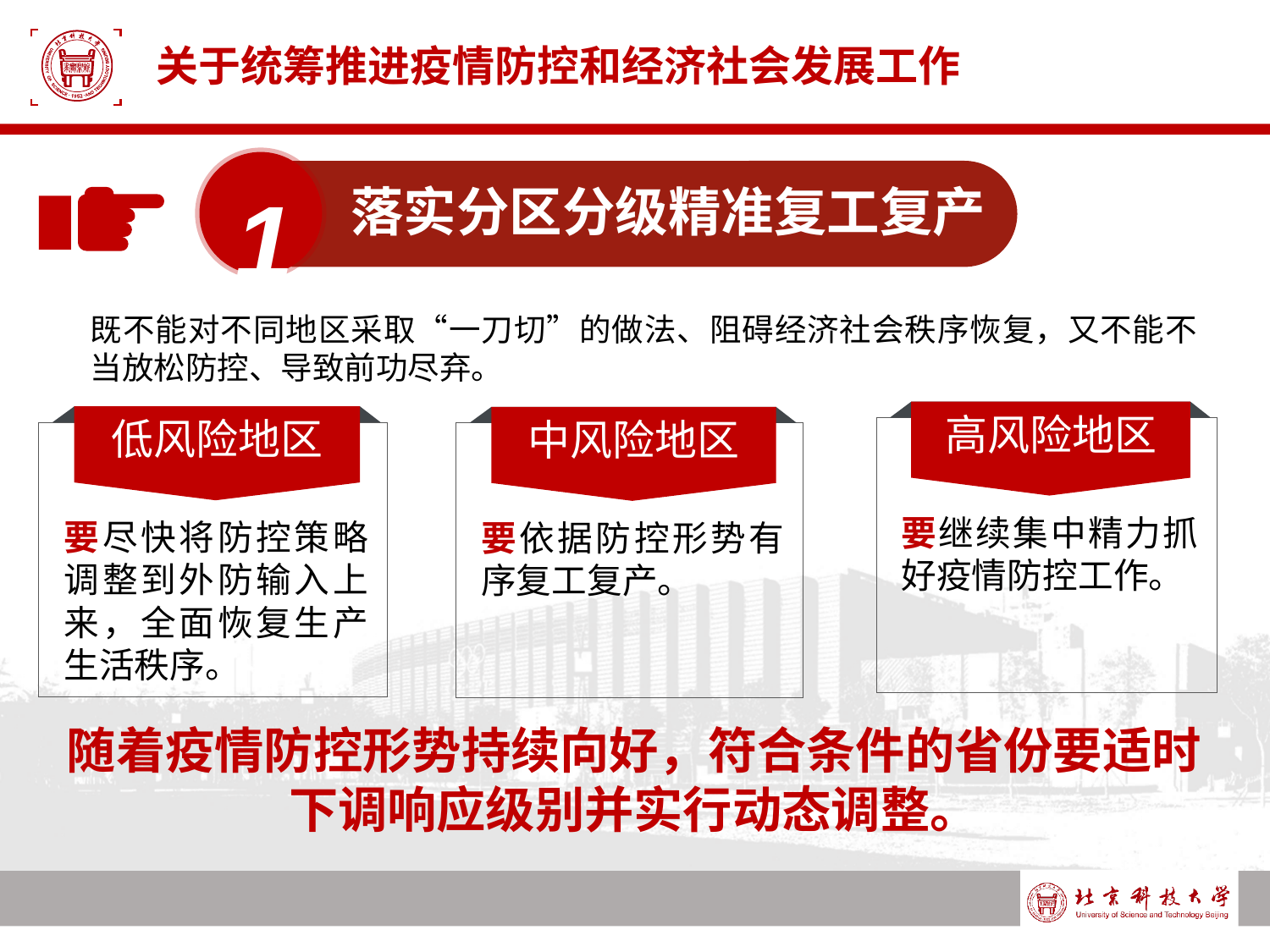

# 关于统筹推进疫情防控和经济社会发展工作
1

落实分区分级精准复工复产

既不能对不同地区采取“一刀切”的做法、阻碍经济社会秩序恢复，又不能不当放松防控、导致前功尽弃。

高风险地区

要继续集中精力抓好疫情防控工作。

低风险地区

要尽快将防控策略调整到外防输入上来，全面恢复生产生活秩序。

中风险地区

要依据防控形势有序复工复产。
随着疫情防控形势持续向好，符合条件的省份要适时下调响应级别并实行动态调整。